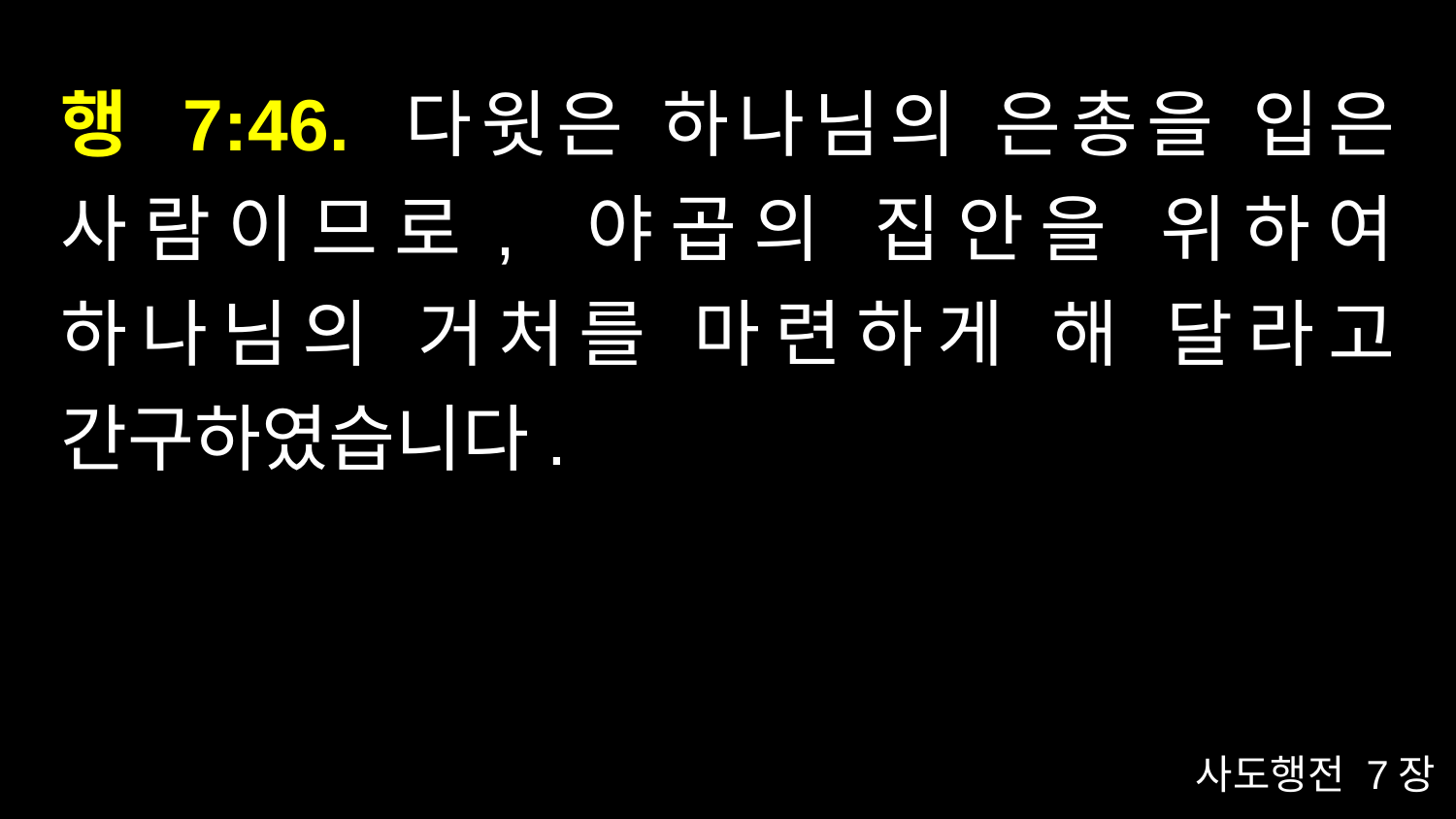

# 행 7:46. 다윗은 하나님의 은총을 입은 사람이므로, 야곱의 집안을 위하여 하나님의 거처를 마련하게 해 달라고 간구하였습니다.
사도행전 7장